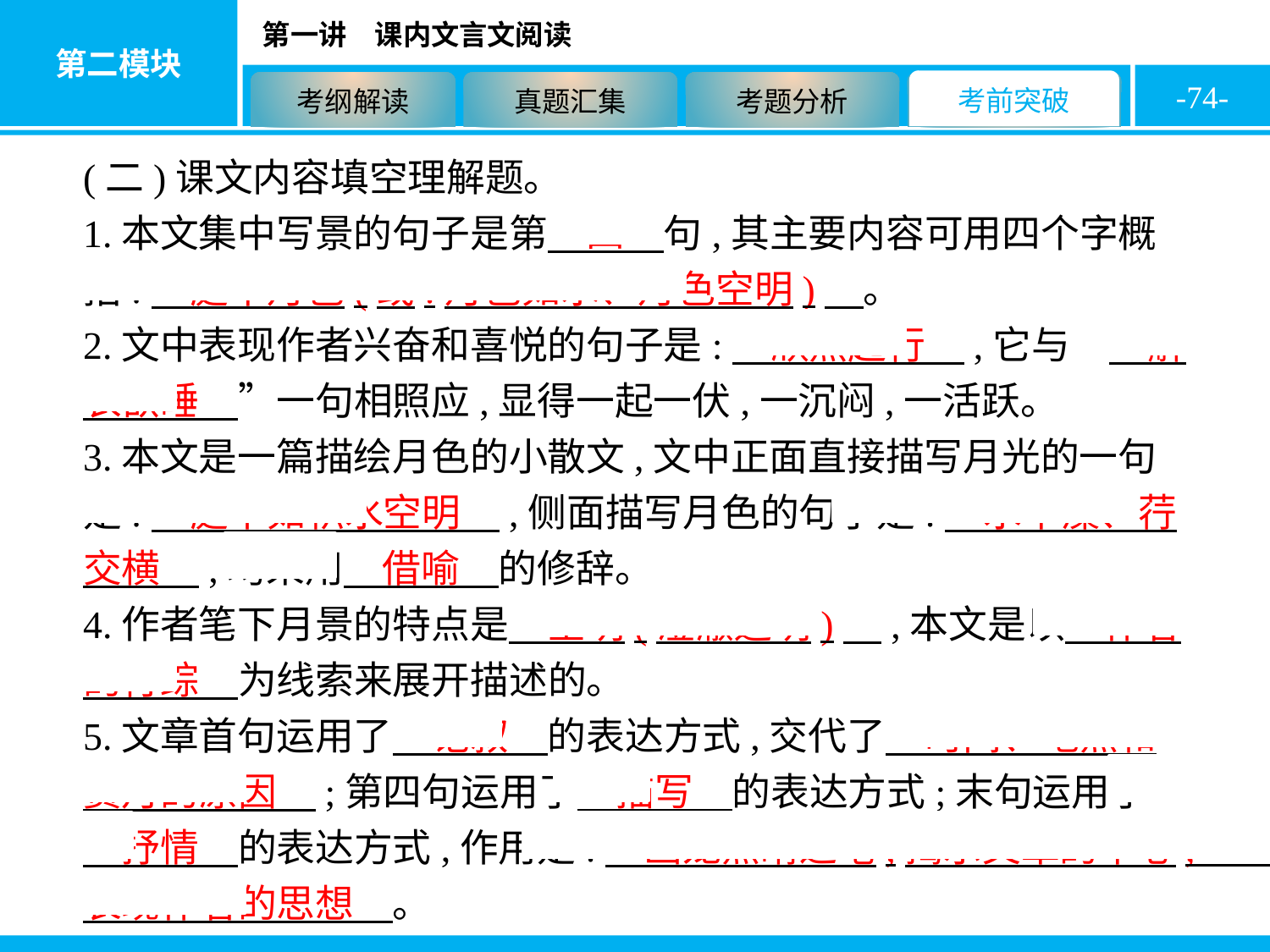

-74-
(二)课文内容填空理解题。
1.本文集中写景的句子是第　四　句,其主要内容可用四个字概括:　庭中月色(或:月色如水、月色空明)　。
2.文中表现作者兴奋和喜悦的句子是:　欣然起行　,它与“　解衣欲睡　”一句相照应,显得一起一伏,一沉闷,一活跃。
3.本文是一篇描绘月色的小散文,文中正面直接描写月光的一句是:　庭下如积水空明　,侧面描写月色的句子是:　水中藻、荇交横　,均采用　借喻　的修辞。
4.作者笔下月景的特点是　空明(澄澈透明)　,本文是以　作者的行踪　为线索来展开描述的。
5.文章首句运用了　记叙　的表达方式,交代了　时间、地点和赏月的原因　;第四句运用了　描写　的表达方式;末句运用了　抒情　的表达方式,作用是:　画龙点睛之笔,揭示文章的中心,表现作者的思想　。